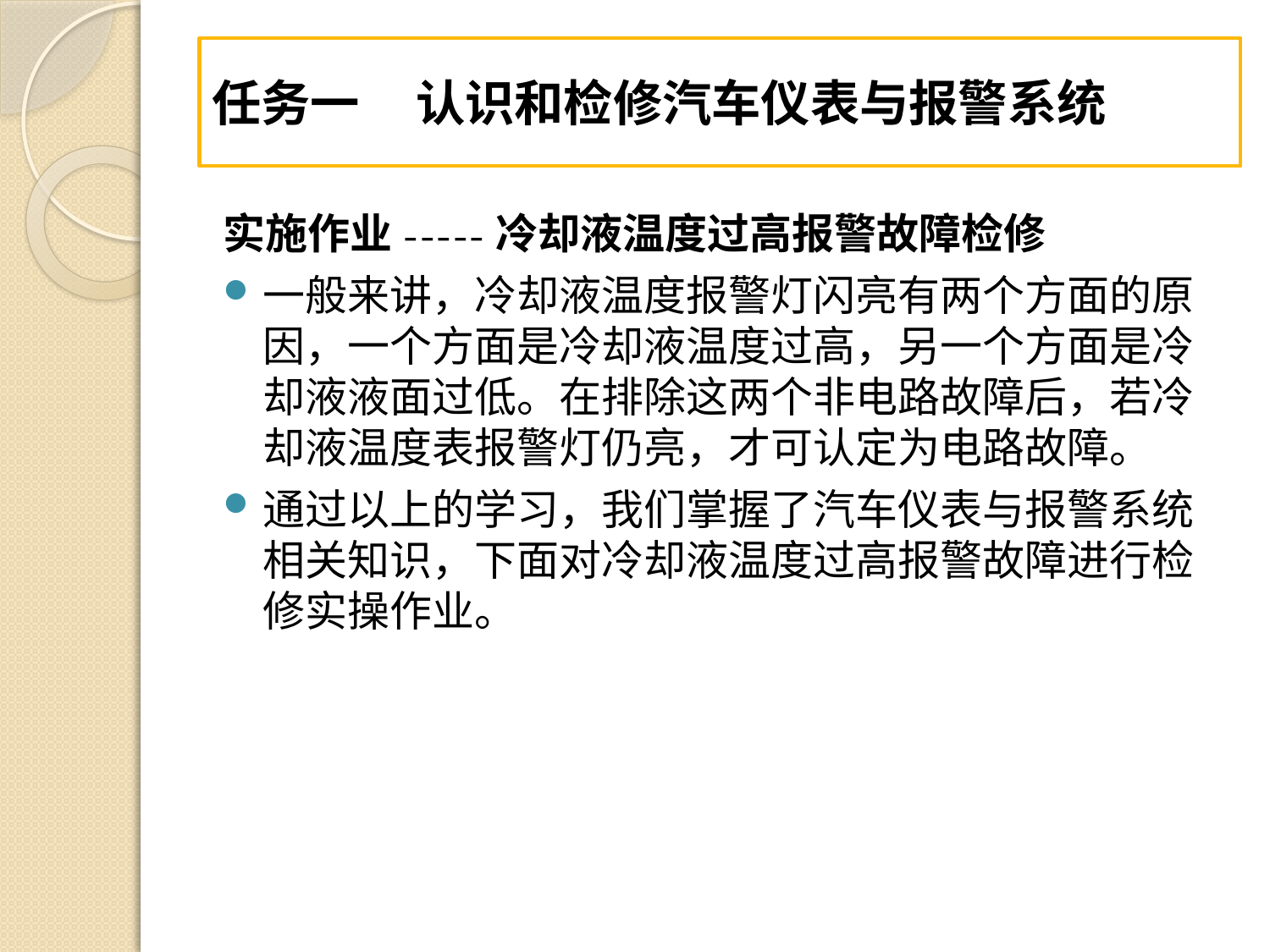

#
任务一     认识和检修汽车仪表与报警系统
实施作业-----冷却液温度过高报警故障检修
一般来讲，冷却液温度报警灯闪亮有两个方面的原因，一个方面是冷却液温度过高，另一个方面是冷却液液面过低。在排除这两个非电路故障后，若冷却液温度表报警灯仍亮，才可认定为电路故障。
通过以上的学习，我们掌握了汽车仪表与报警系统相关知识，下面对冷却液温度过高报警故障进行检修实操作业。